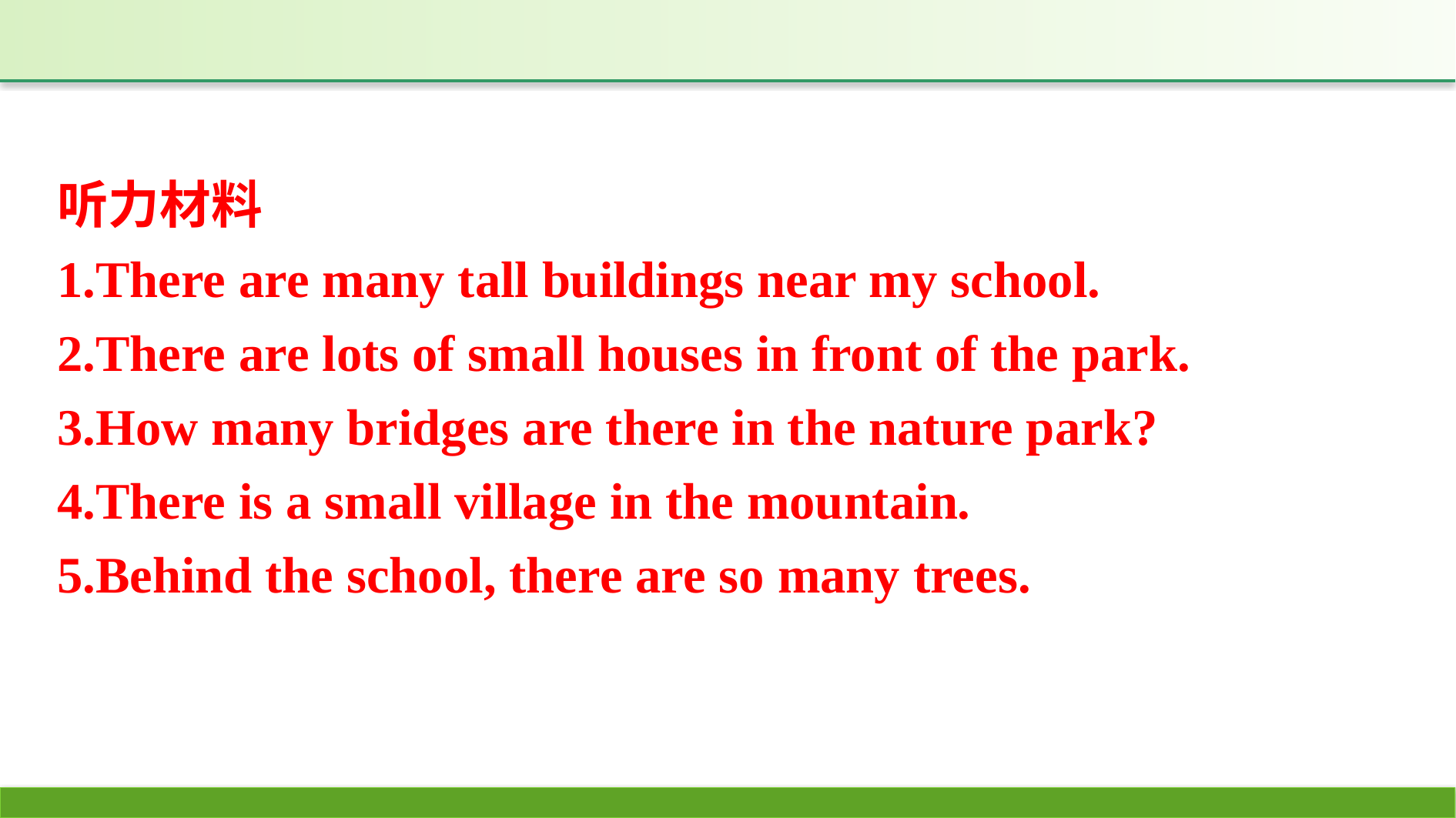

听力材料
1.There are many tall buildings near my school.
2.There are lots of small houses in front of the park.
3.How many bridges are there in the nature park?
4.There is a small village in the mountain.
5.Behind the school, there are so many trees.